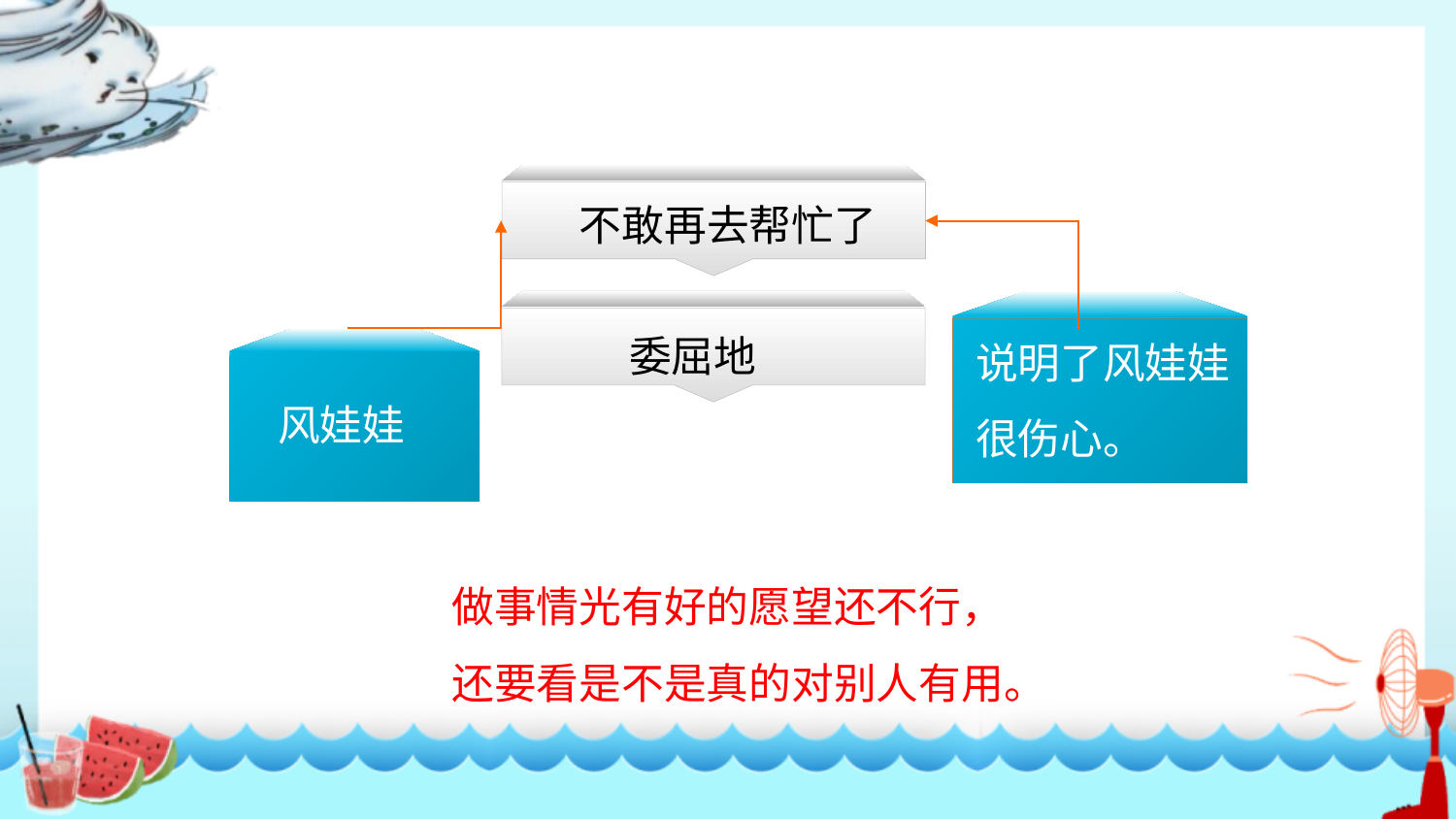

小学学科网  xuekeedu.com

小学学科网  xuekeedu.com
不敢再去帮忙了

小学学科网  xuekeedu.com

说明了风娃娃很伤心。
委屈地

风娃娃
做事情光有好的愿望还不行，还要看是不是真的对别人有用。